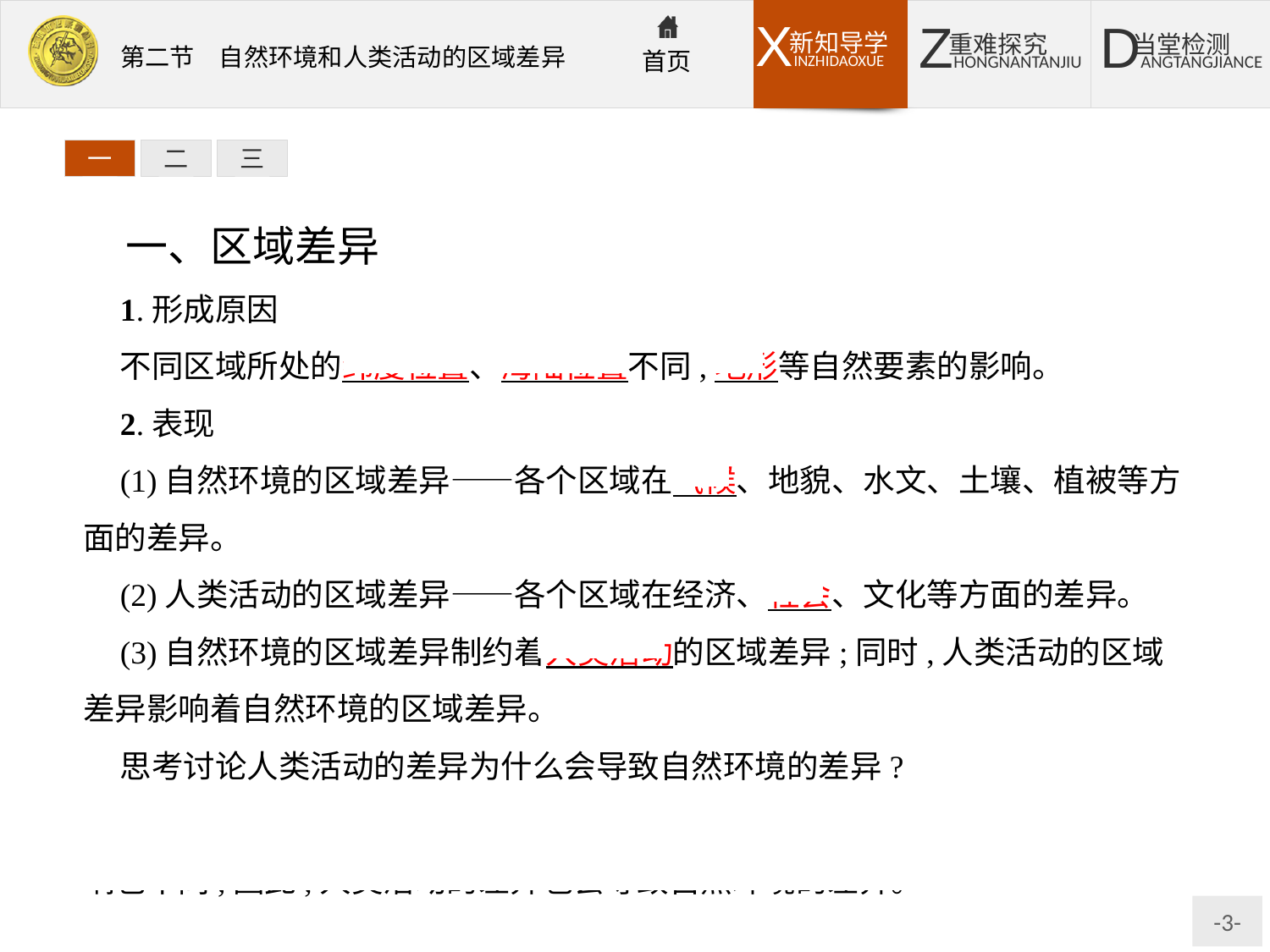

一
二
三
一、区域差异
1.形成原因
不同区域所处的纬度位置、海陆位置不同,地形等自然要素的影响。
2.表现
(1)自然环境的区域差异——各个区域在气候、地貌、水文、土壤、植被等方面的差异。
(2)人类活动的区域差异——各个区域在经济、社会、文化等方面的差异。
(3)自然环境的区域差异制约着人类活动的区域差异;同时,人类活动的区域差异影响着自然环境的区域差异。
思考讨论人类活动的差异为什么会导致自然环境的差异?
提示:地区经济发展水平不同,社会构成不同,人类活动对自然环境施加的影响也不同,因此,人类活动的差异也会导致自然环境的差异。